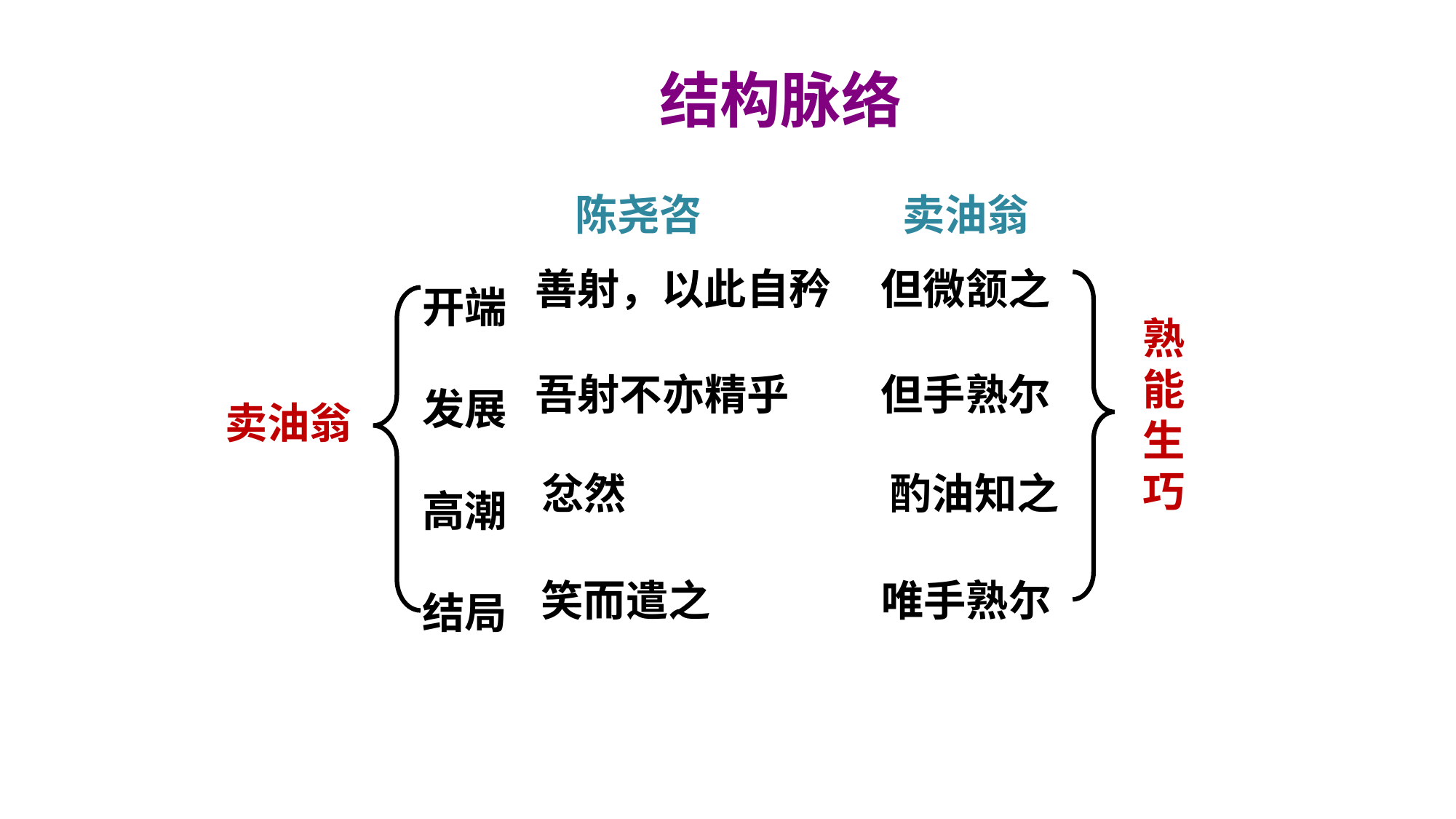

结构脉络
陈尧咨
卖油翁
开端
发展
高潮
结局
善射，以此自矜
但微颔之

熟能生巧
吾射不亦精乎
但手熟尔
卖油翁
忿然
酌油知之
笑而遣之
唯手熟尔